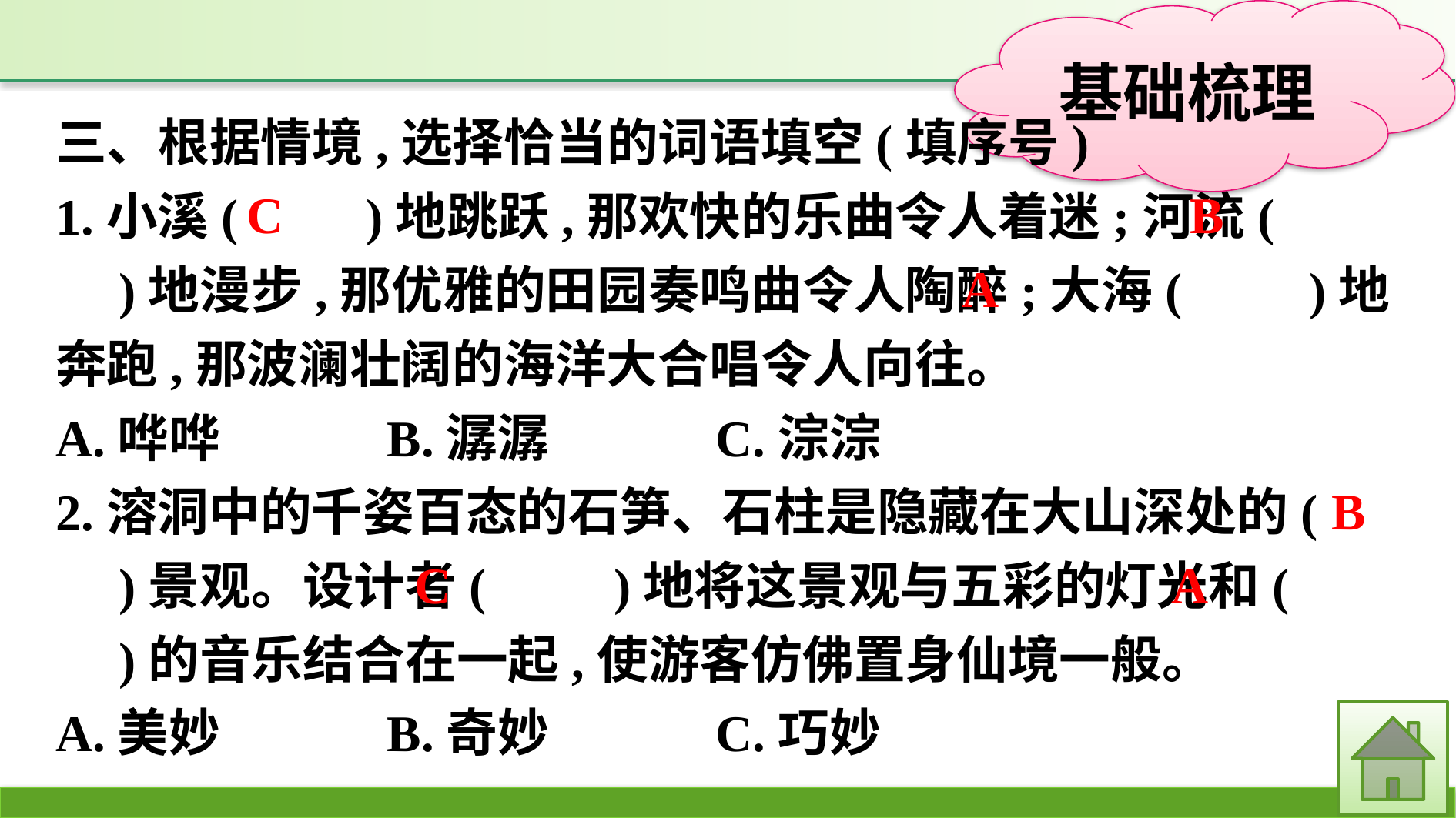

三、根据情境,选择恰当的词语填空(填序号)
1.小溪(　　)地跳跃,那欢快的乐曲令人着迷;河流(　　)地漫步,那优雅的田园奏鸣曲令人陶醉;大海(　　)地奔跑,那波澜壮阔的海洋大合唱令人向往。
A.哗哗　　　B.潺潺　　　C.淙淙
2.溶洞中的千姿百态的石笋、石柱是隐藏在大山深处的(　　)景观。设计者(　　)地将这景观与五彩的灯光和(　　)的音乐结合在一起,使游客仿佛置身仙境一般。
A.美妙　　　B.奇妙　　　C.巧妙
B
C
A
B
C
A